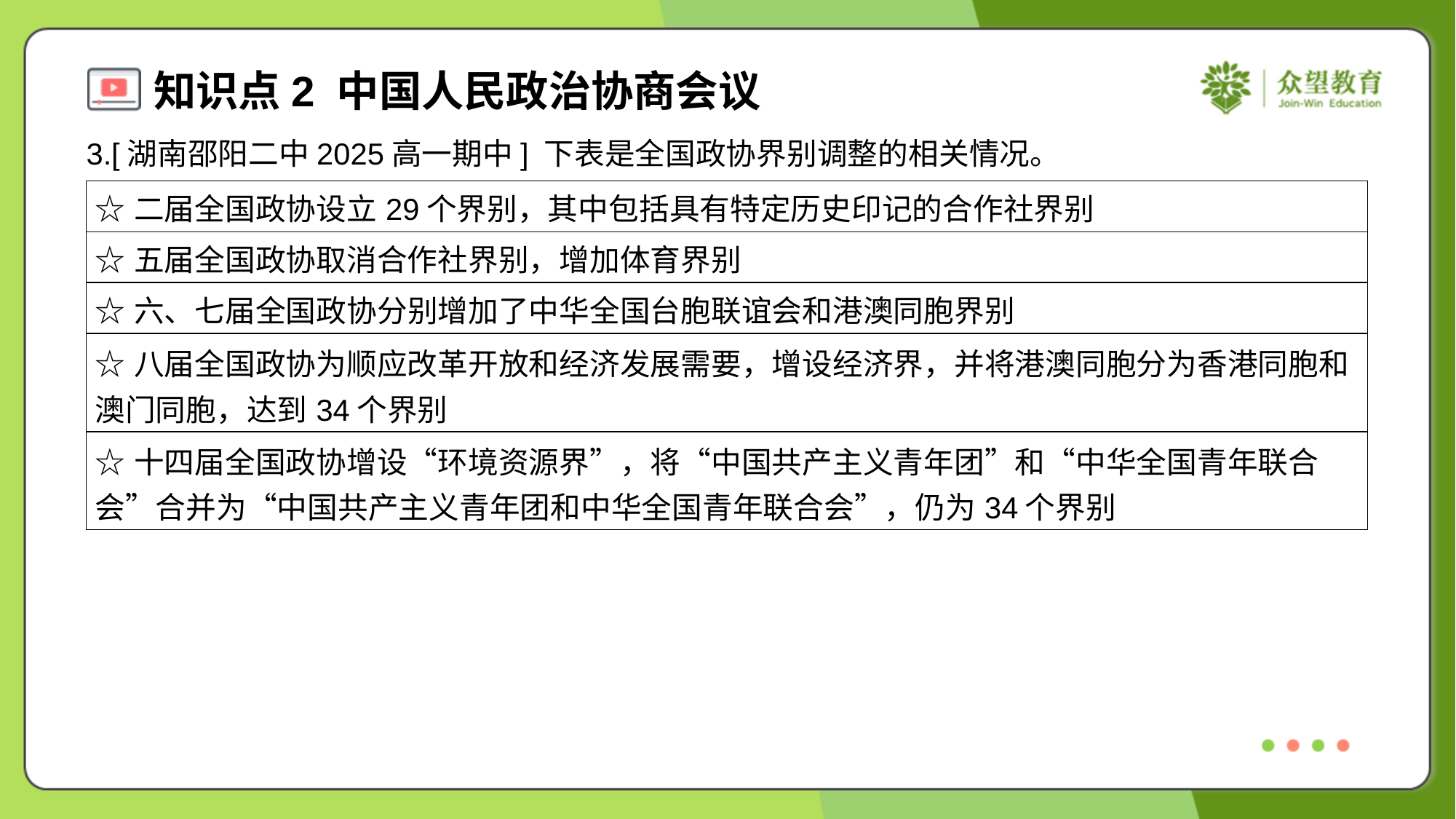

3.[湖南邵阳二中2025高一期中] 下表是全国政协界别调整的相关情况。
| ☆二届全国政协设立29个界别，其中包括具有特定历史印记的合作社界别 |
| --- |
| ☆五届全国政协取消合作社界别，增加体育界别 |
| ☆六、七届全国政协分别增加了中华全国台胞联谊会和港澳同胞界别 |
| ☆八届全国政协为顺应改革开放和经济发展需要，增设经济界，并将港澳同胞分为香港同胞和 澳门同胞，达到34个界别 |
| ☆十四届全国政协增设“环境资源界”，将“中国共产主义青年团”和“中华全国青年联合 会”合并为“中国共产主义青年团和中华全国青年联合会”，仍为34个界别 |